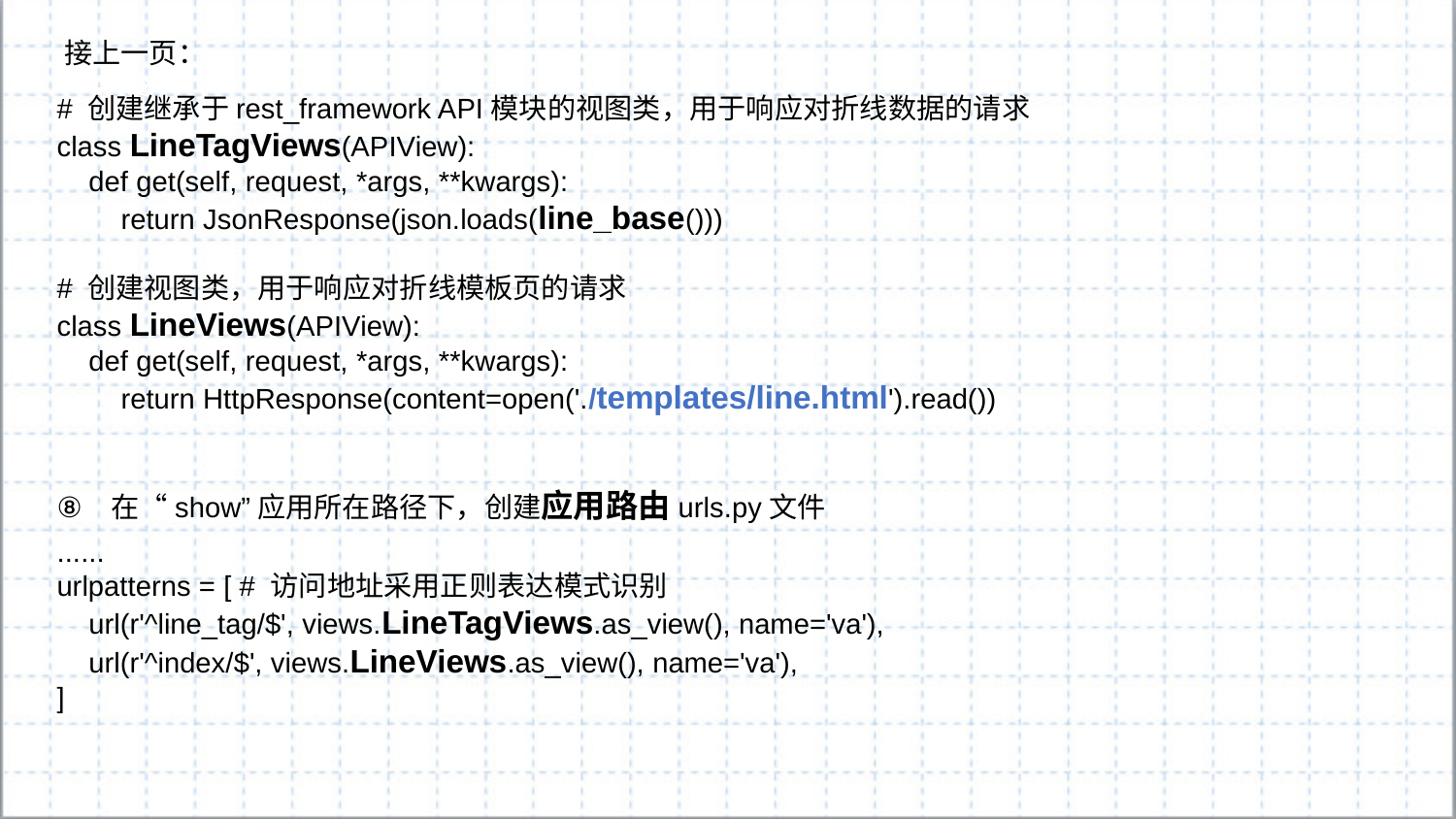

接上一页：
# 创建继承于rest_framework API模块的视图类，用于响应对折线数据的请求
class LineTagViews(APIView):
    def get(self, request, *args, **kwargs):
        return JsonResponse(json.loads(line_base()))

# 创建视图类，用于响应对折线模板页的请求
class LineViews(APIView):
    def get(self, request, *args, **kwargs):
        return HttpResponse(content=open('./templates/line.html').read())
在“show”应用所在路径下，创建应用路由urls.py文件
......
urlpatterns = [ # 访问地址采用正则表达模式识别
    url(r'^line_tag/$', views.LineTagViews.as_view(), name='va'),
    url(r'^index/$', views.LineViews.as_view(), name='va'),
]